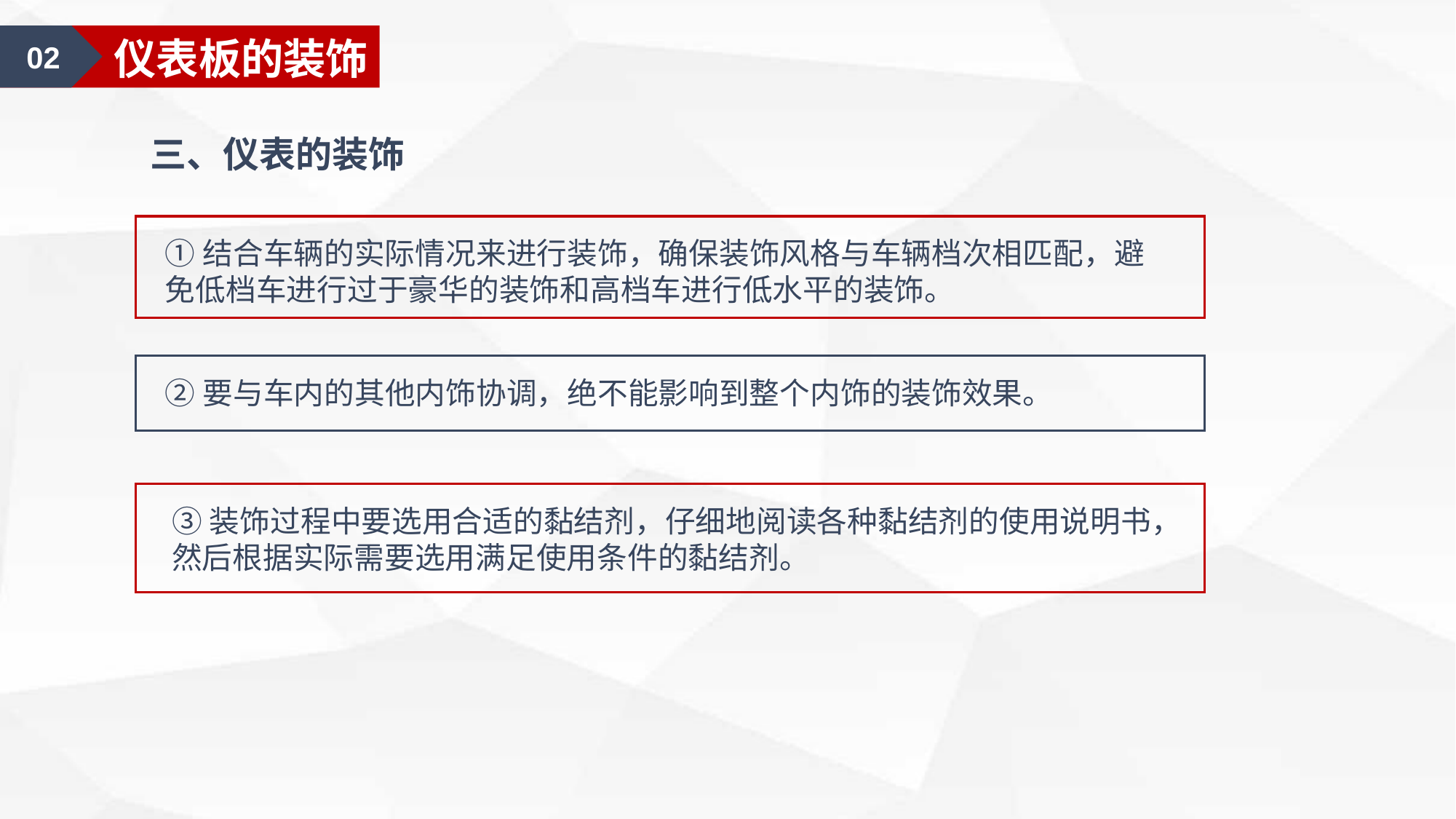

02
仪表板的装饰

三、仪表的装饰

①结合车辆的实际情况来进行装饰，确保装饰风格与车辆档次相匹配，避免低档车进行过于豪华的装饰和高档车进行低水平的装饰。

②要与车内的其他内饰协调，绝不能影响到整个内饰的装饰效果。

③装饰过程中要选用合适的黏结剂，仔细地阅读各种黏结剂的使用说明书，然后根据实际需要选用满足使用条件的黏结剂。